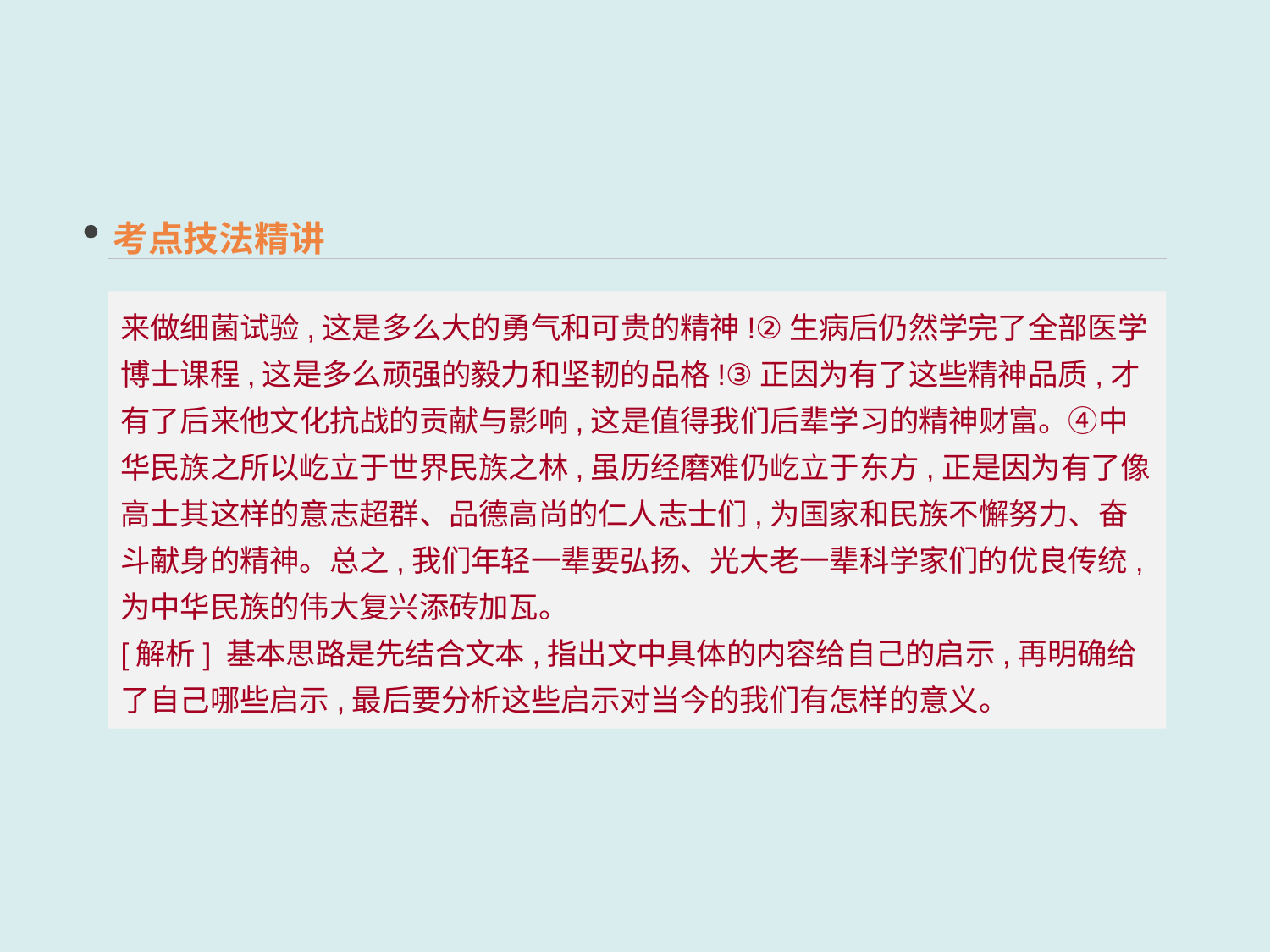

考点技法精讲

来做细菌试验,这是多么大的勇气和可贵的精神!②生病后仍然学完了全部医学博士课程,这是多么顽强的毅力和坚韧的品格!③正因为有了这些精神品质,才有了后来他文化抗战的贡献与影响,这是值得我们后辈学习的精神财富。④中华民族之所以屹立于世界民族之林,虽历经磨难仍屹立于东方,正是因为有了像高士其这样的意志超群、品德高尚的仁人志士们,为国家和民族不懈努力、奋斗献身的精神。总之,我们年轻一辈要弘扬、光大老一辈科学家们的优良传统,为中华民族的伟大复兴添砖加瓦。
[解析] 基本思路是先结合文本,指出文中具体的内容给自己的启示,再明确给了自己哪些启示,最后要分析这些启示对当今的我们有怎样的意义。